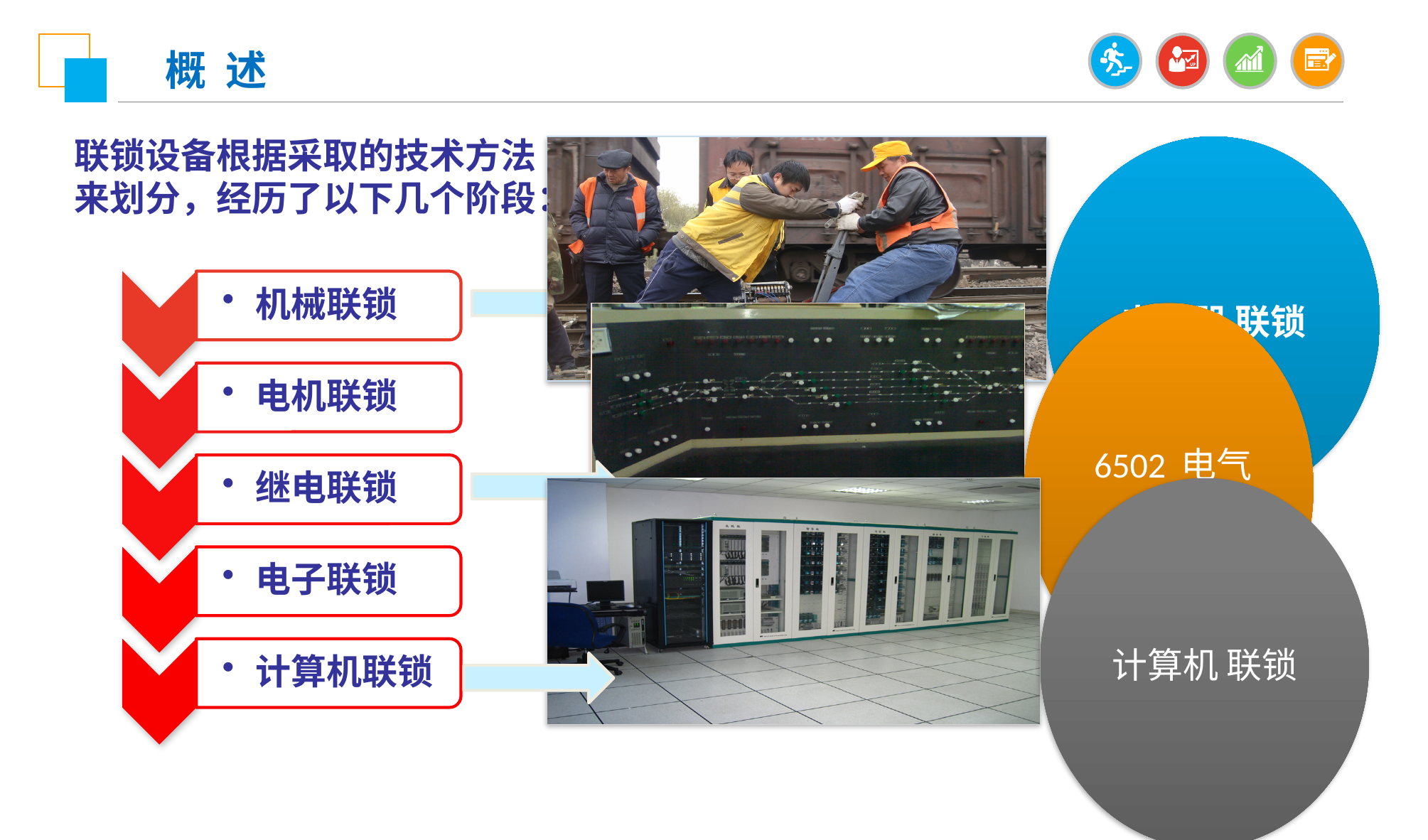

概  述
联锁设备根据采取的技术方法来划分，经历了以下几个阶段：
电锁器 联锁

机械联锁

 6502 电气集中

电机联锁

继电联锁

计算机 联锁

电子联锁

计算机联锁